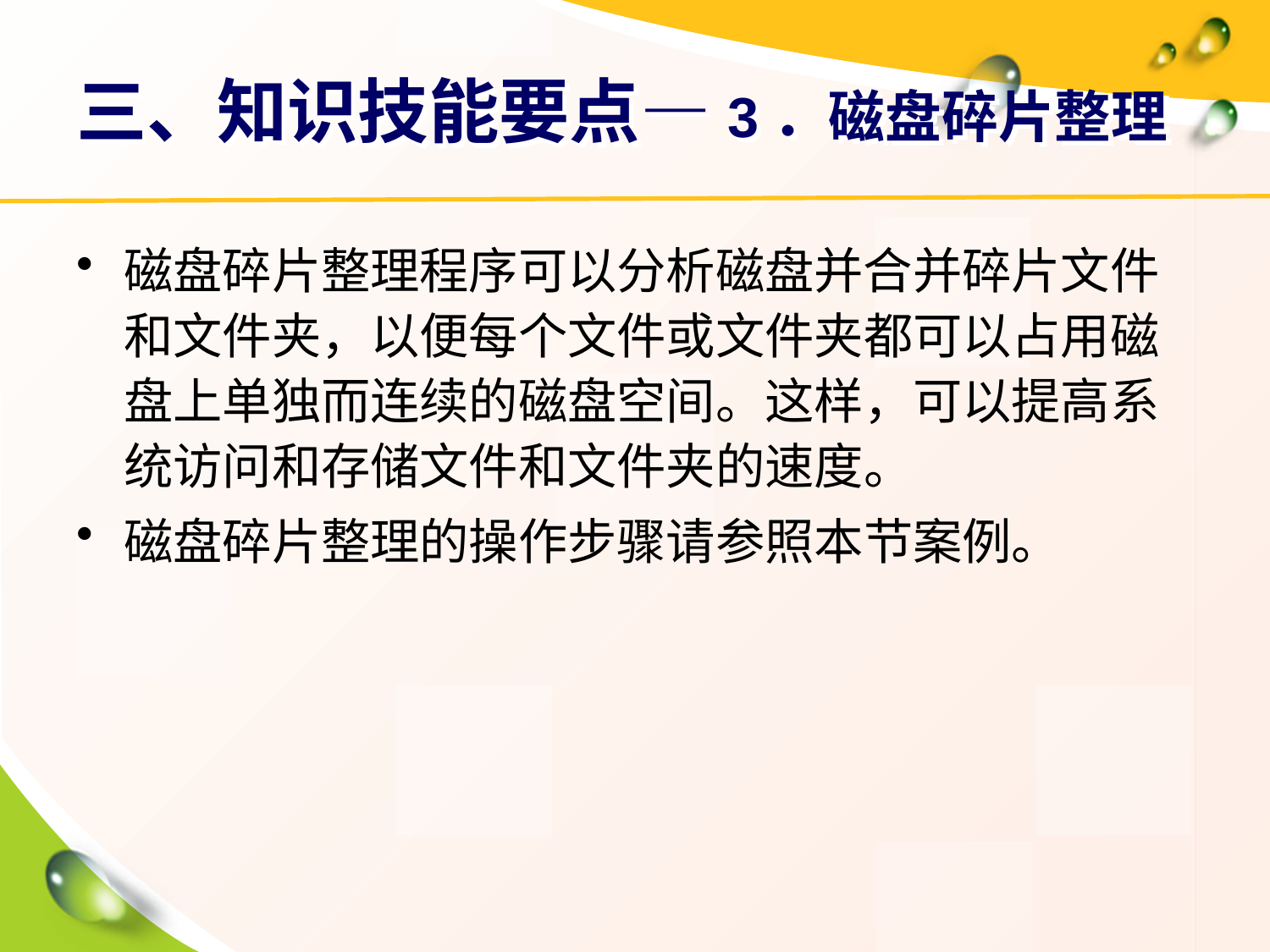

# 三、知识技能要点—3．磁盘碎片整理
磁盘碎片整理程序可以分析磁盘并合并碎片文件和文件夹，以便每个文件或文件夹都可以占用磁盘上单独而连续的磁盘空间。这样，可以提高系统访问和存储文件和文件夹的速度。
磁盘碎片整理的操作步骤请参照本节案例。